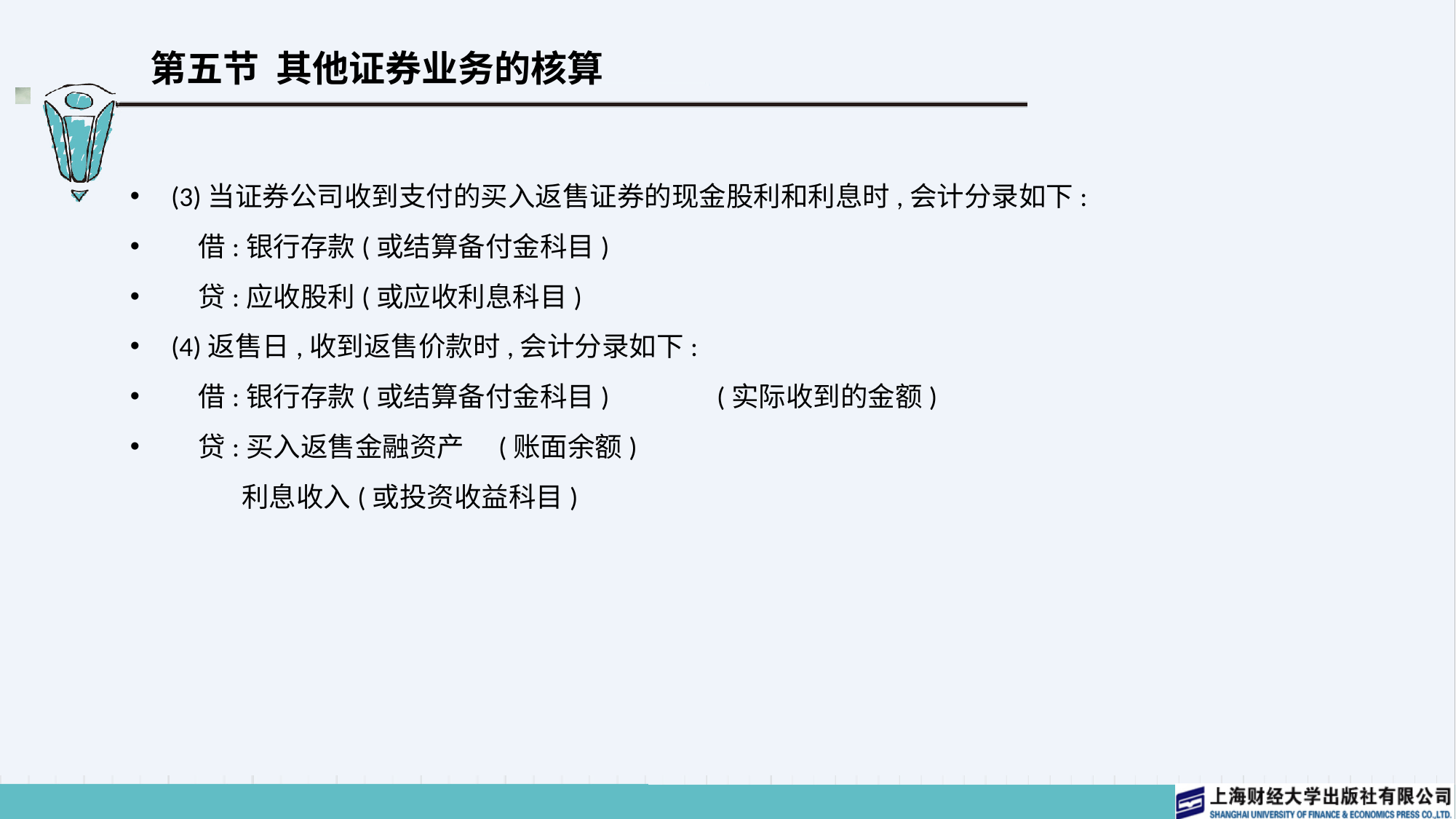

# 第五节  其他证券业务的核算
(3)当证券公司收到支付的买入返售证券的现金股利和利息时,会计分录如下:
　借:银行存款(或结算备付金科目)
　贷:应收股利(或应收利息科目)
(4)返售日,收到返售价款时,会计分录如下:
　借:银行存款(或结算备付金科目)	(实际收到的金额)
　贷:买入返售金融资产	(账面余额)
                 利息收入(或投资收益科目)